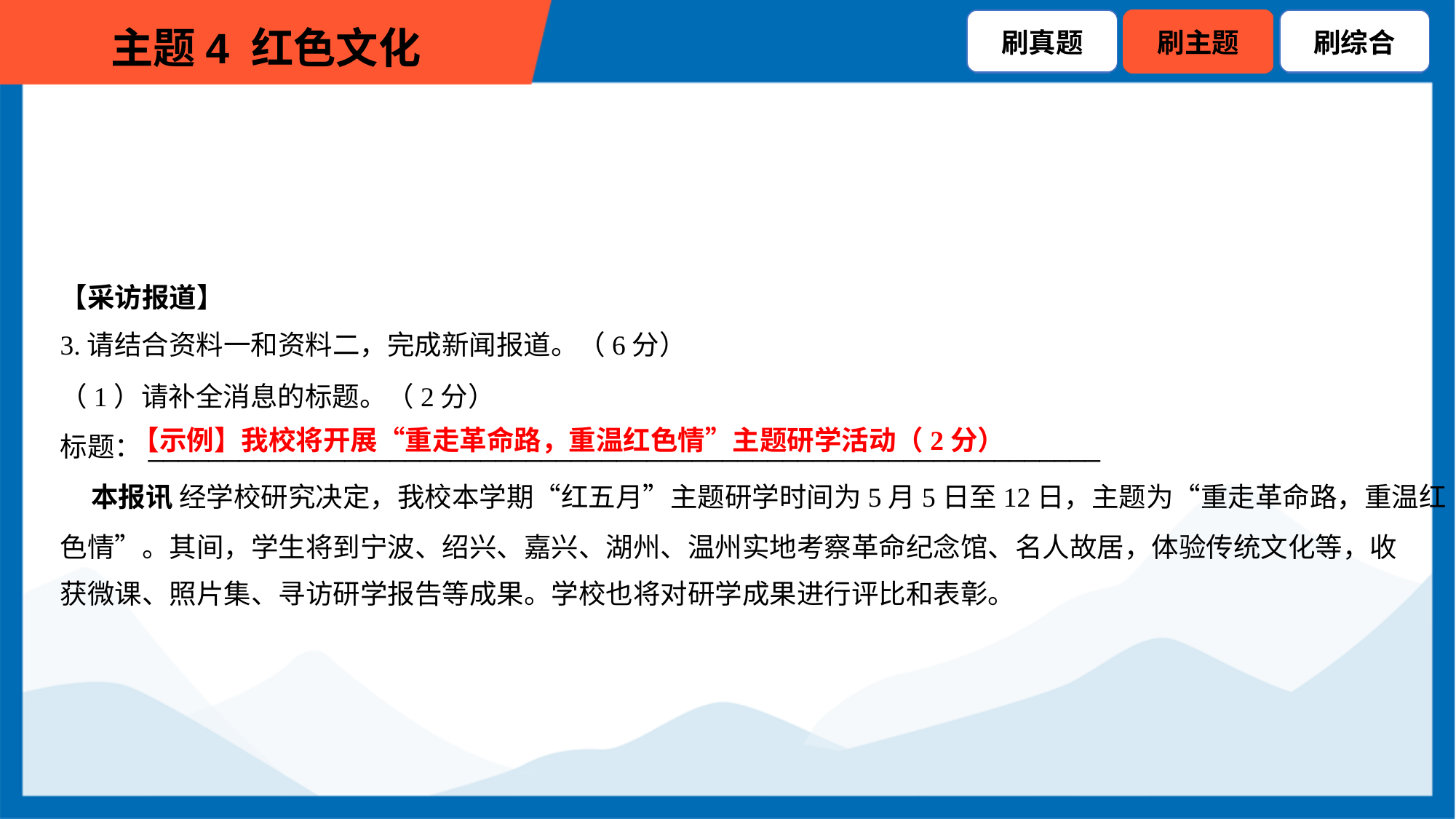

【采访报道】
3.请结合资料一和资料二，完成新闻报道。（6分）
（1）请补全消息的标题。（2分）
标题：_______________________________________________________________
    本报讯 经学校研究决定，我校本学期“红五月”主题研学时间为5月5日至12日，主题为“重走革命路，重温红
色情”。其间，学生将到宁波、绍兴、嘉兴、湖州、温州实地考察革命纪念馆、名人故居，体验传统文化等，收
获微课、照片集、寻访研学报告等成果。学校也将对研学成果进行评比和表彰。
【示例】我校将开展“重走革命路，重温红色情”主题研学活动（2分）